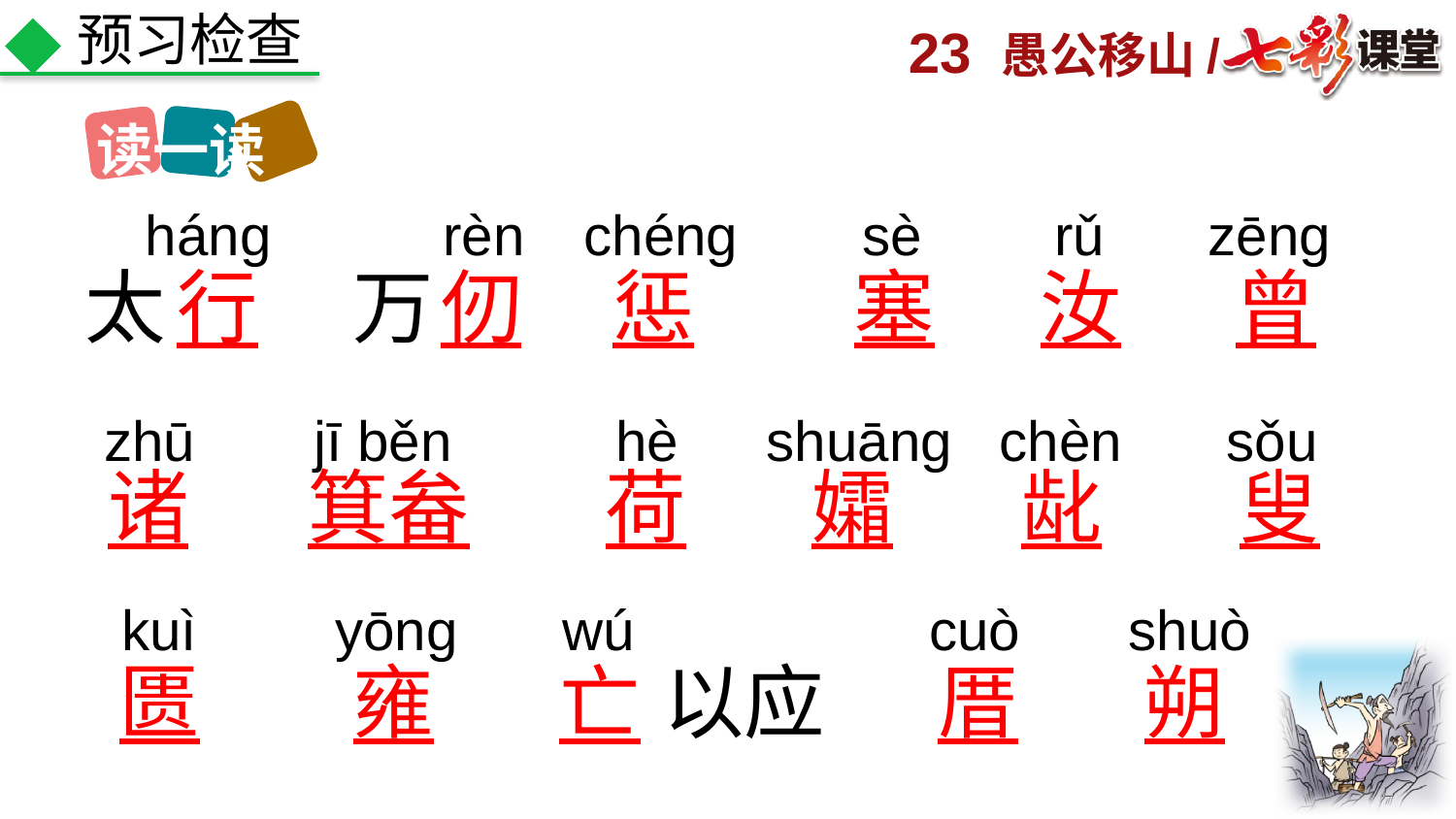

预习检查

读一读

háng
rèn
chéng
sè
rǔ
zēng
太
行
万
仞
惩
塞
汝
曾
zhū
jī běn
hè
shuāng
chèn
sǒu
诸
箕畚
荷
孀
龀
叟
kuì
yōng
wú
cuò
shuò
匮
雍
亡
以应
厝
朔